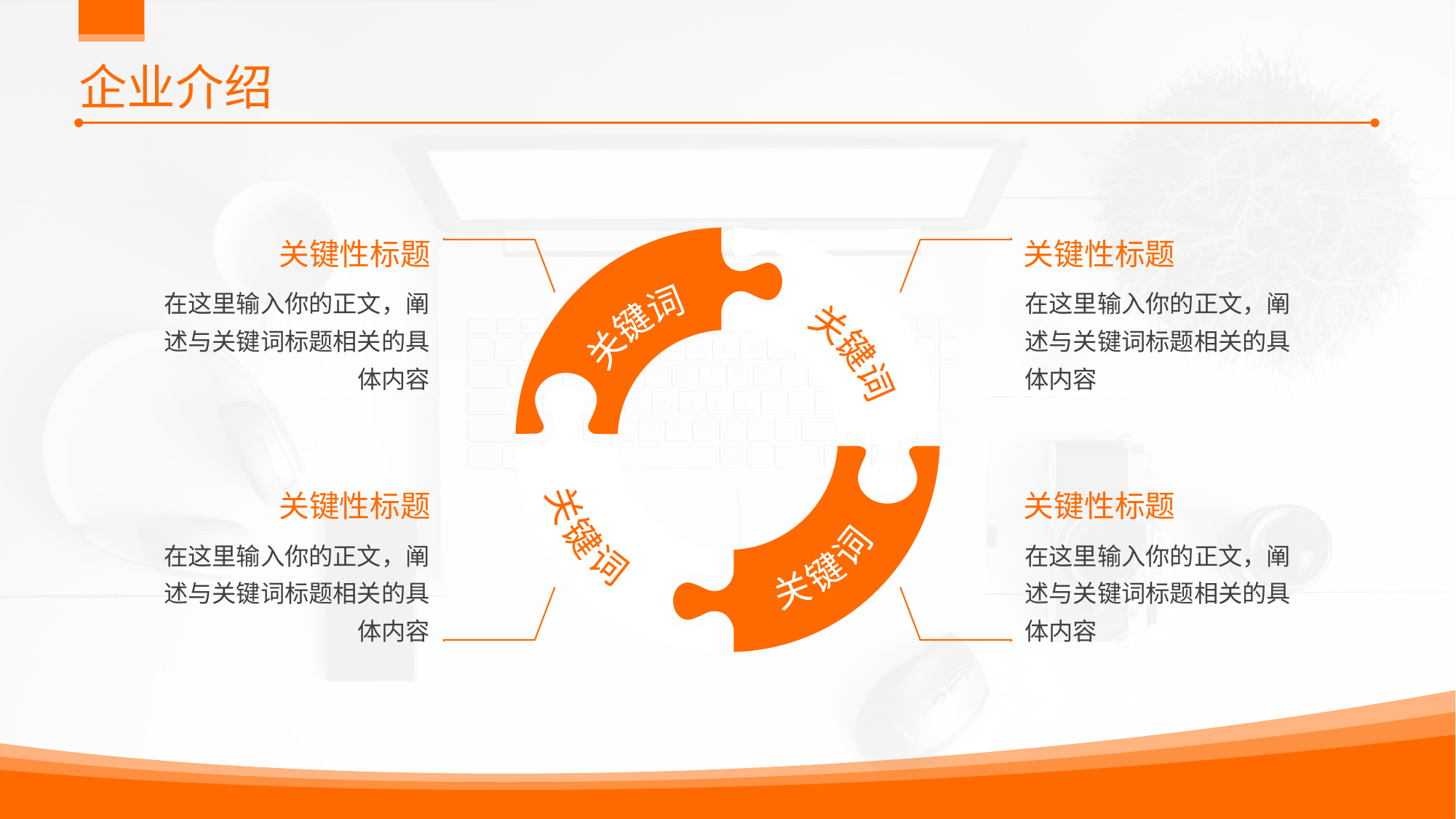

# 企业介绍

关键性标题
在这里输入你的正文，阐述与关键词标题相关的具体内容
关键性标题
在这里输入你的正文，阐述与关键词标题相关的具体内容

关键词
关键词

关键性标题
在这里输入你的正文，阐述与关键词标题相关的具体内容
关键性标题
在这里输入你的正文，阐述与关键词标题相关的具体内容
关键词
关键词